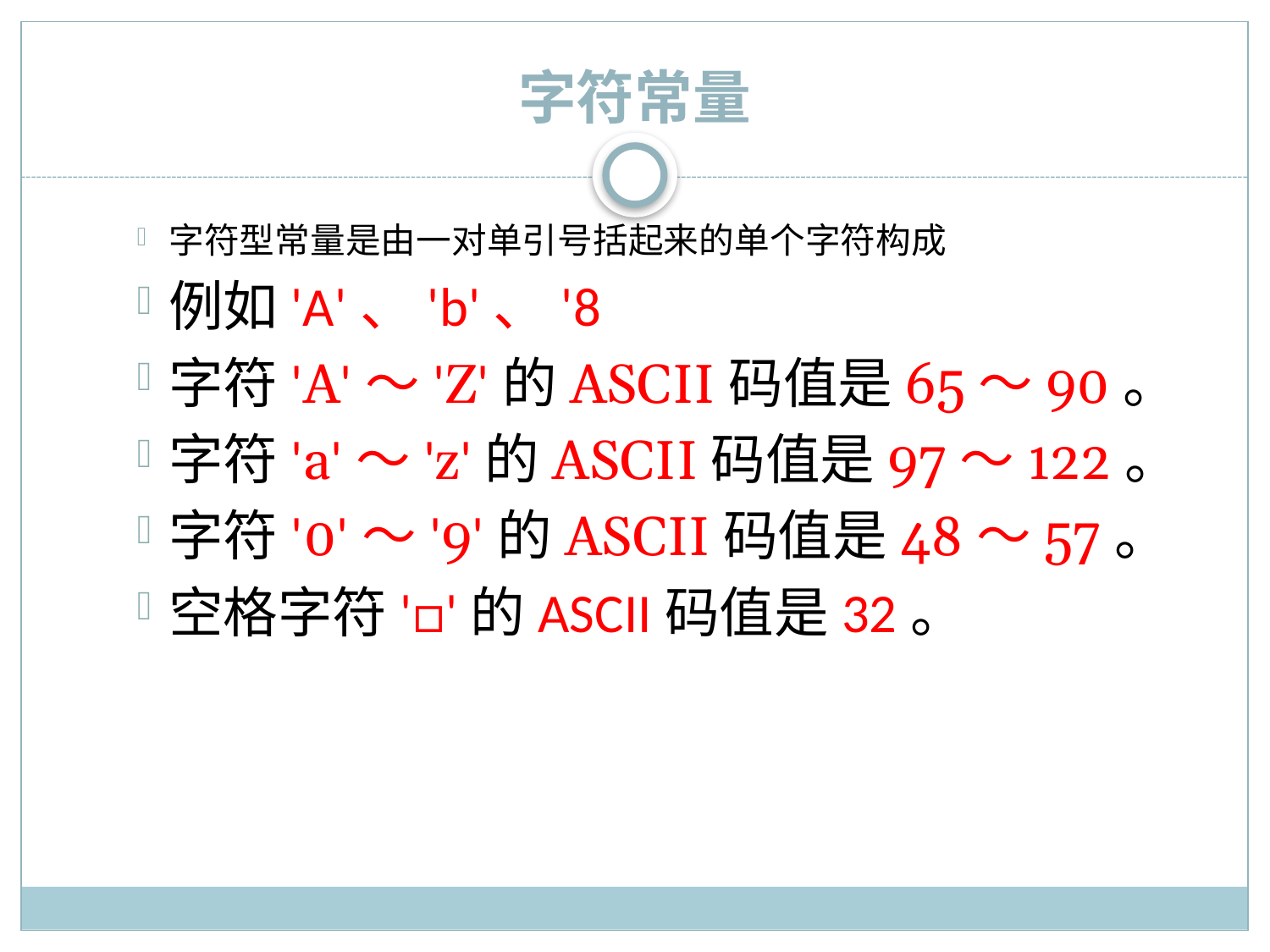

# 字符常量
字符型常量是由一对单引号括起来的单个字符构成
例如'A'、'b'、'8
字符'A'～'Z'的ASCII码值是65～90。
字符'a'～'z'的ASCII码值是97～122。
字符'0'～'9'的ASCII码值是48～57。
空格字符'□'的ASCII码值是32。